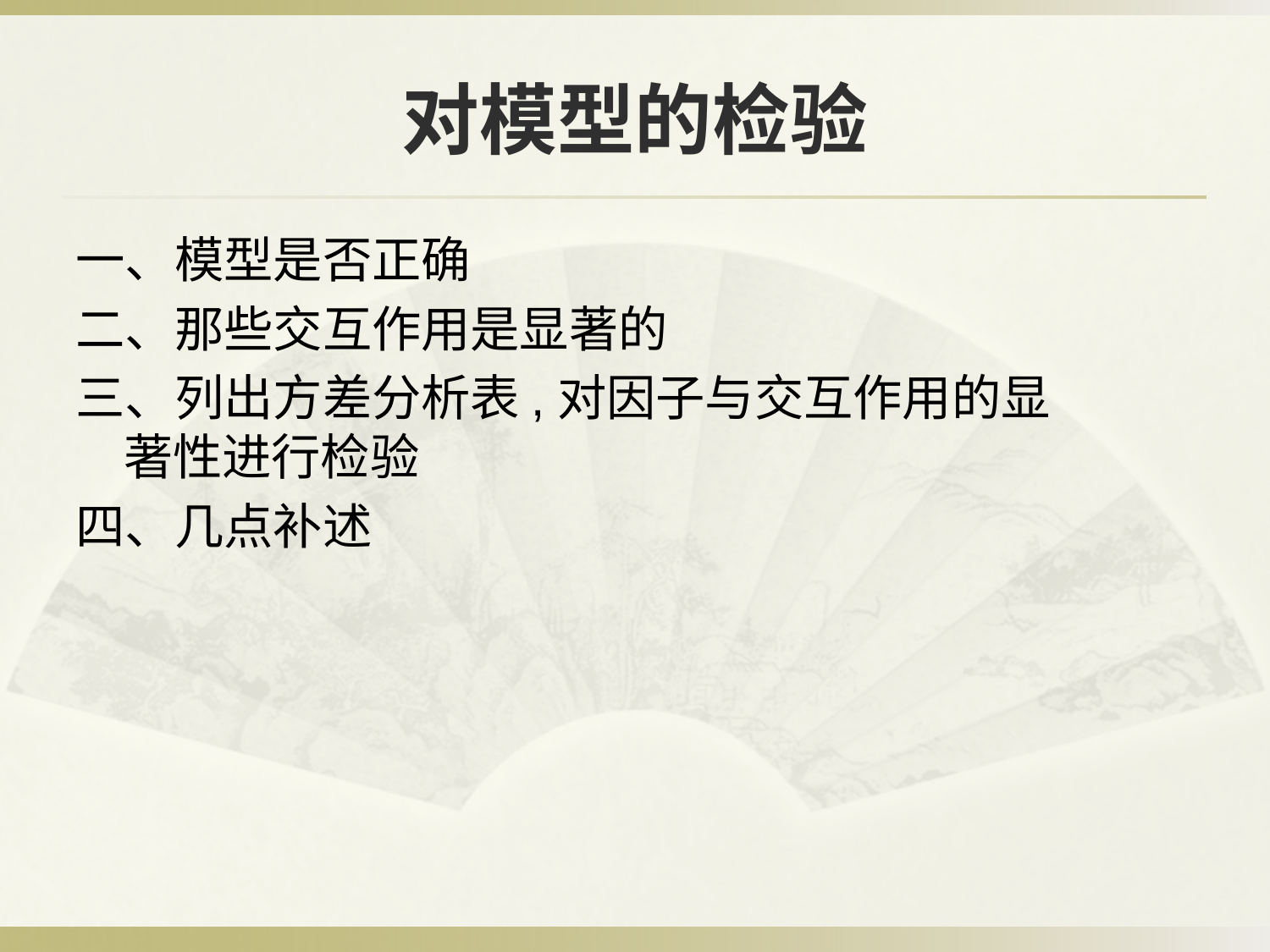

# 对模型的检验
一、模型是否正确
二、那些交互作用是显著的
三、列出方差分析表,对因子与交互作用的显              著性进行检验
四、几点补述